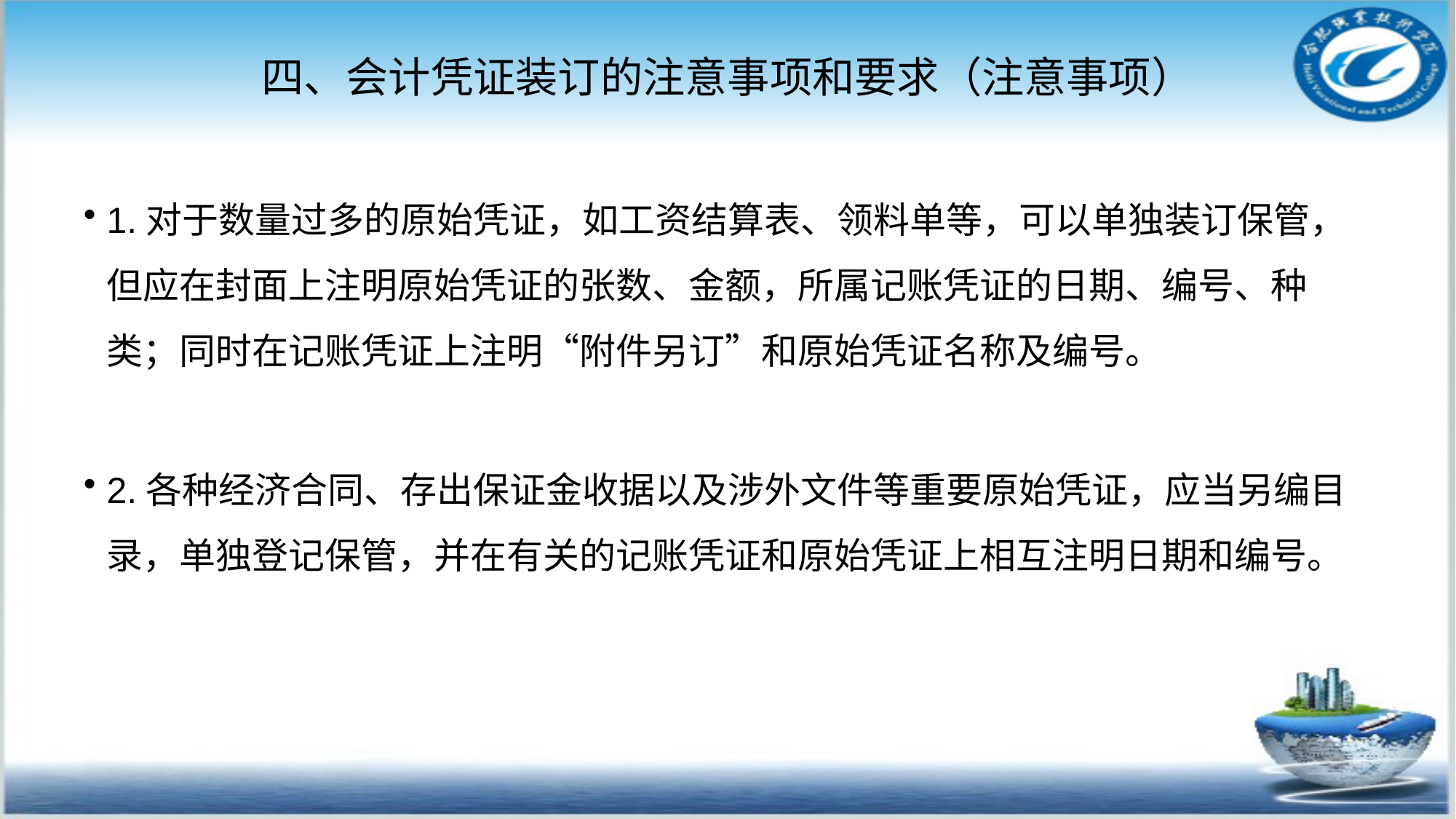

# 四、会计凭证装订的注意事项和要求（注意事项）
1.对于数量过多的原始凭证，如工资结算表、领料单等，可以单独装订保管，但应在封面上注明原始凭证的张数、金额，所属记账凭证的日期、编号、种类；同时在记账凭证上注明“附件另订”和原始凭证名称及编号。

2.各种经济合同、存出保证金收据以及涉外文件等重要原始凭证，应当另编目录，单独登记保管，并在有关的记账凭证和原始凭证上相互注明日期和编号。